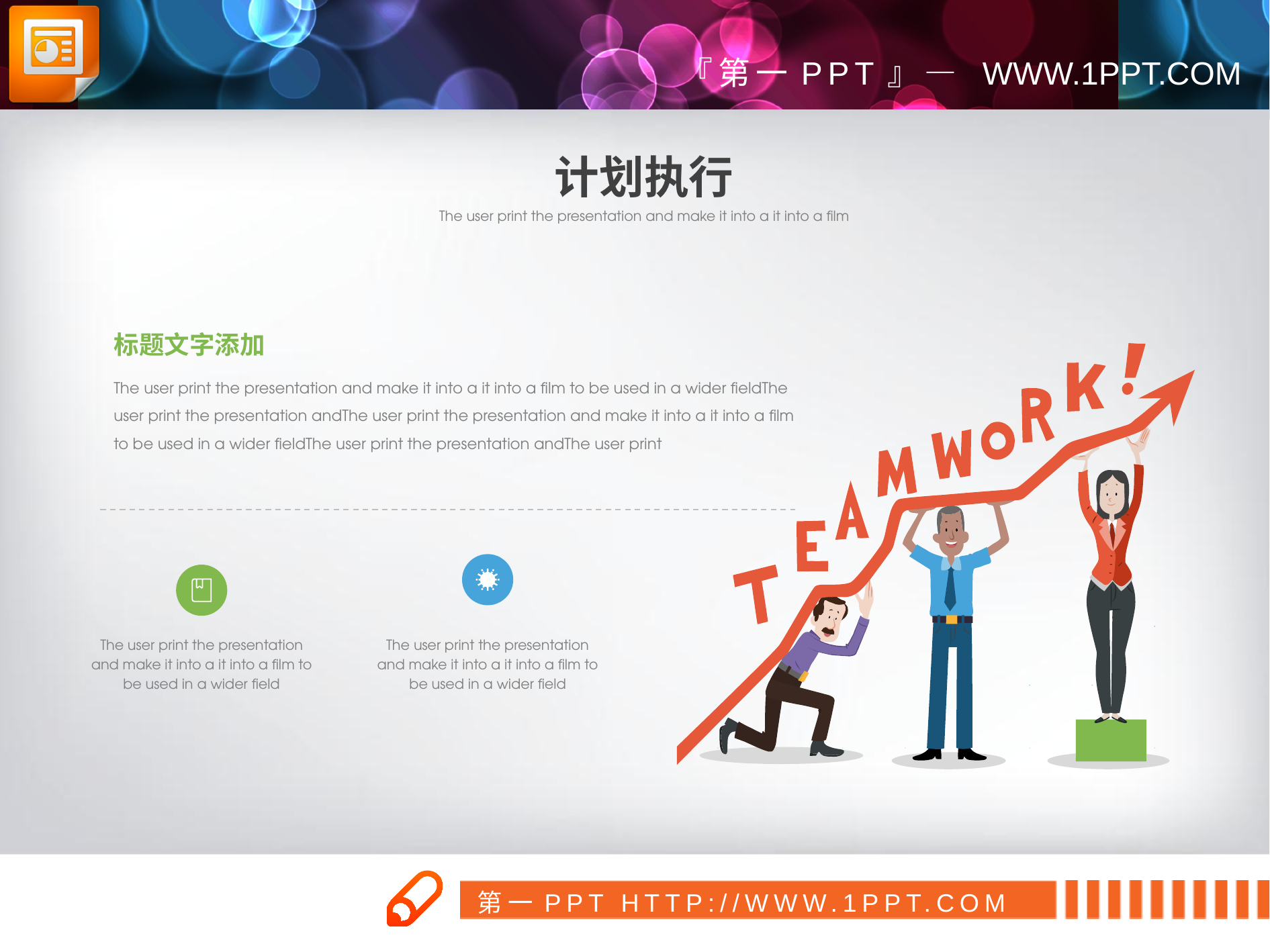

计划执行
The user print the presentation and make it into a it into a film
标题文字添加
The user print the presentation and make it into a it into a film to be used in a wider fieldThe user print the presentation andThe user print the presentation and make it into a it into a film to be used in a wider fieldThe user print the presentation andThe user print

The user print the presentation and make it into a it into a film to be used in a wider field
The user print the presentation and make it into a it into a film to be used in a wider field